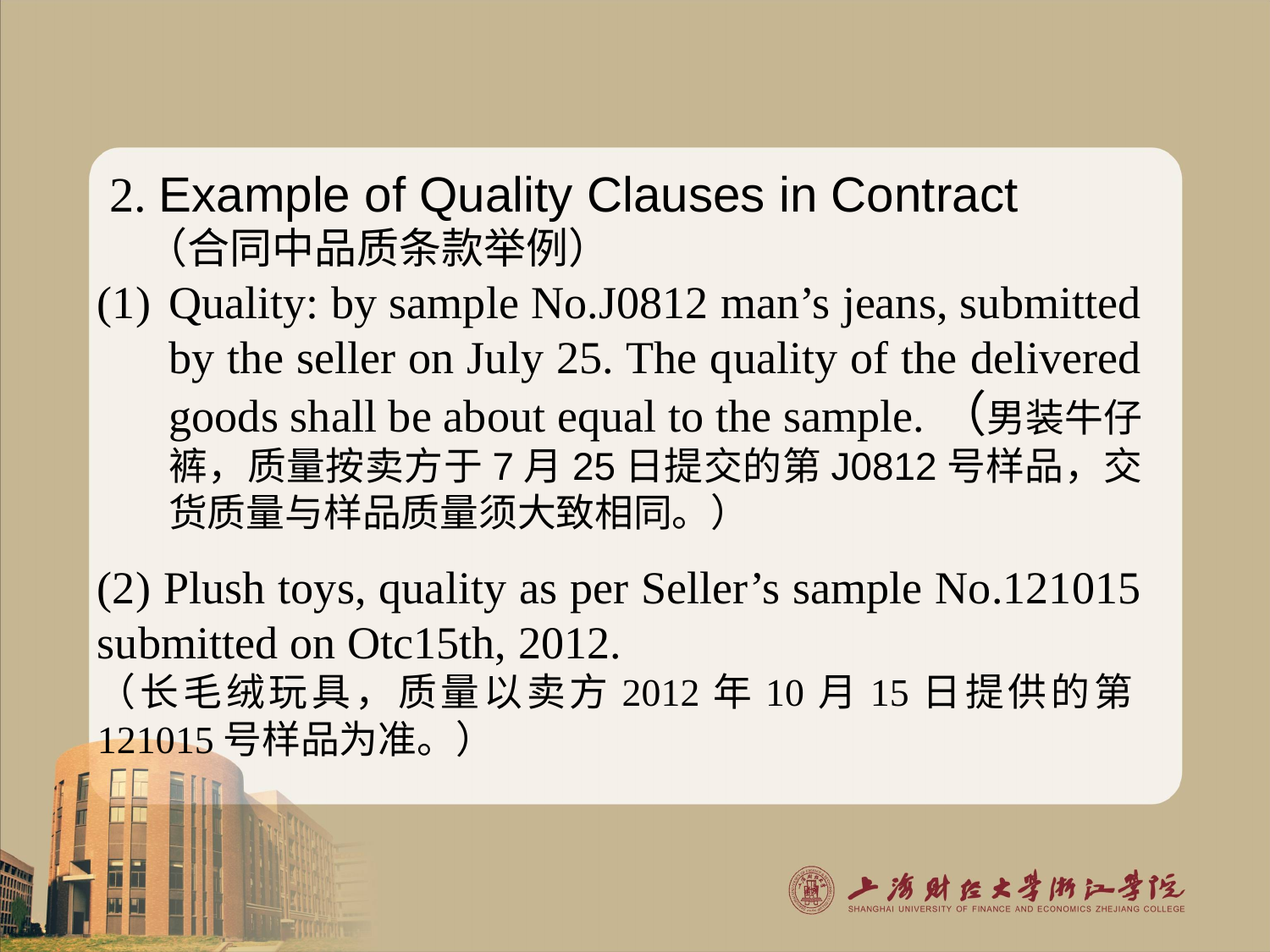

2. Example of Quality Clauses in Contract
     （合同中品质条款举例）
Quality: by sample No.J0812 man’s jeans, submitted by the seller on July 25. The quality of the delivered goods shall be about equal to the sample.（男装牛仔裤，质量按卖方于7月25日提交的第J0812号样品，交货质量与样品质量须大致相同。）

(2) Plush toys, quality as per Seller’s sample No.121015 submitted on Otc15th, 2012.
（长毛绒玩具，质量以卖方2012年10月15日提供的第121015号样品为准。）